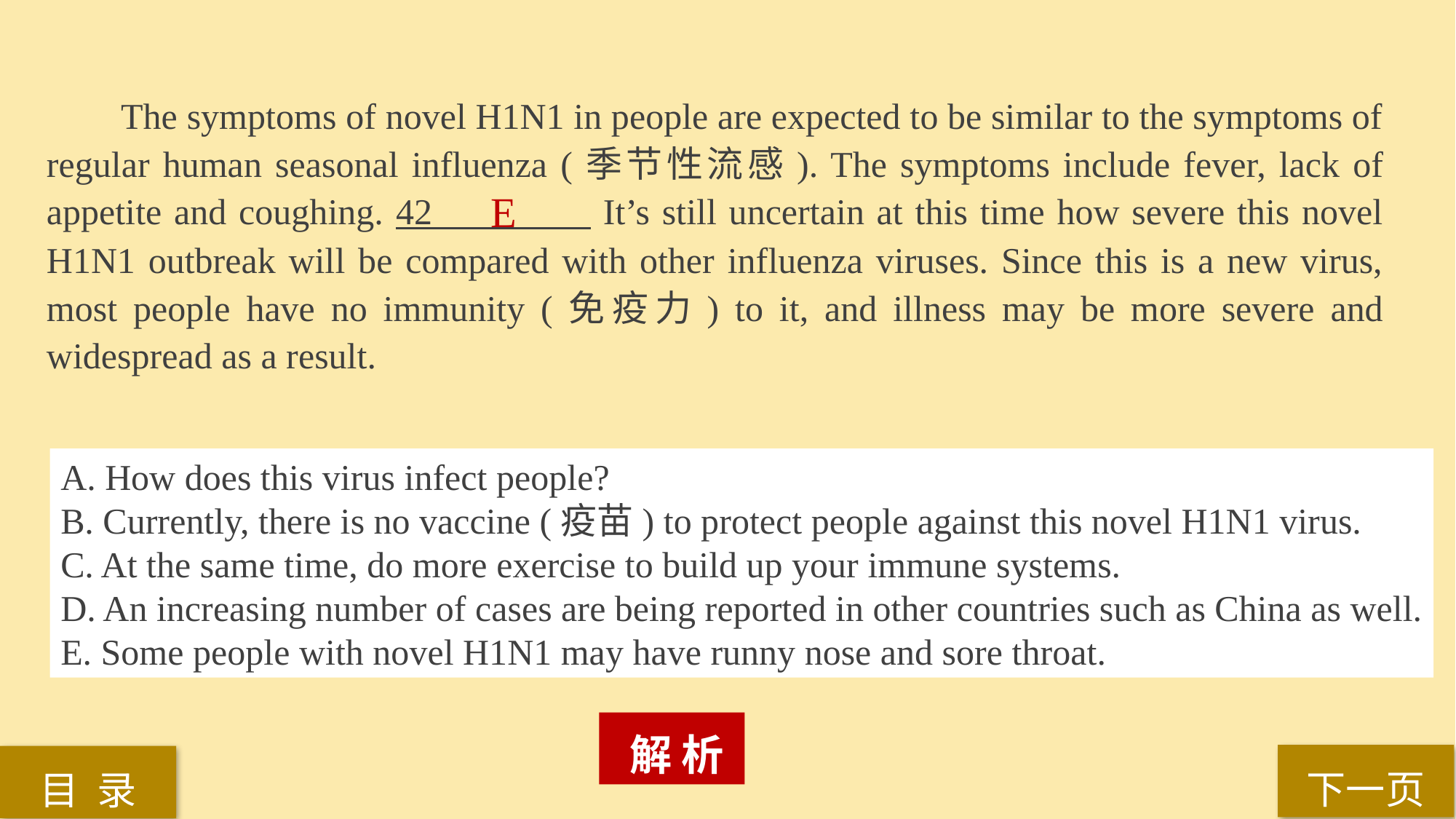

The symptoms of novel H1N1 in people are expected to be similar to the symptoms of
regular human seasonal influenza (季节性流感). The symptoms include fever, lack of appetite and coughing. 42              It’s still uncertain at this time how severe this novel H1N1 outbreak will be compared with other influenza viruses. Since this is a new virus, most people have no immunity (免疫力) to it, and illness may be more severe and widespread as a result.
E
A. How does this virus infect people?
B. Currently, there is no vaccine (疫苗) to protect people against this novel H1N1 virus.
C. At the same time, do more exercise to build up your immune systems.
D. An increasing number of cases are being reported in other countries such as China as well.
E. Some people with novel H1N1 may have runny nose and sore throat.
 解 析